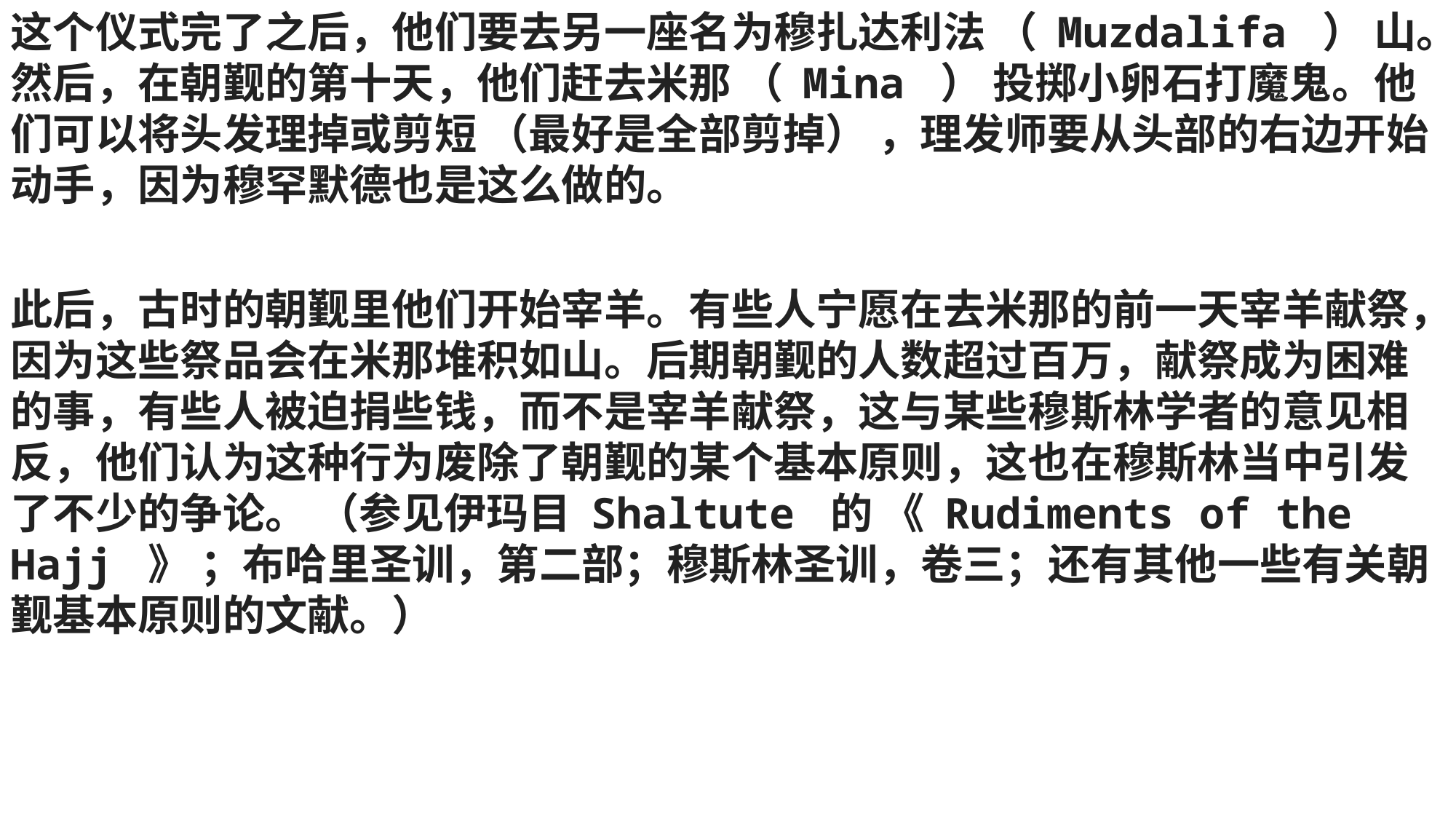

这个仪式完了之后，他们要去另一座名为穆扎达利法 （ Muzdalifa ） 山。然后，在朝觐的第十天，他们赶去米那 （ Mina ） 投掷小卵石打魔鬼。他们可以将头发理掉或剪短 （最好是全部剪掉） ，理发师要从头部的右边开始动手，因为穆罕默德也是这么做的。

此后，古时的朝觐里他们开始宰羊。有些人宁愿在去米那的前一天宰羊献祭，因为这些祭品会在米那堆积如山。后期朝觐的人数超过百万，献祭成为困难的事，有些人被迫捐些钱，而不是宰羊献祭，这与某些穆斯林学者的意见相反，他们认为这种行为废除了朝觐的某个基本原则，这也在穆斯林当中引发了不少的争论。 （参见伊玛目 Shaltute 的 《 Rudiments of the Hajj 》 ；布哈里圣训，第二部；穆斯林圣训，卷三；还有其他一些有关朝觐基本原则的文献。）